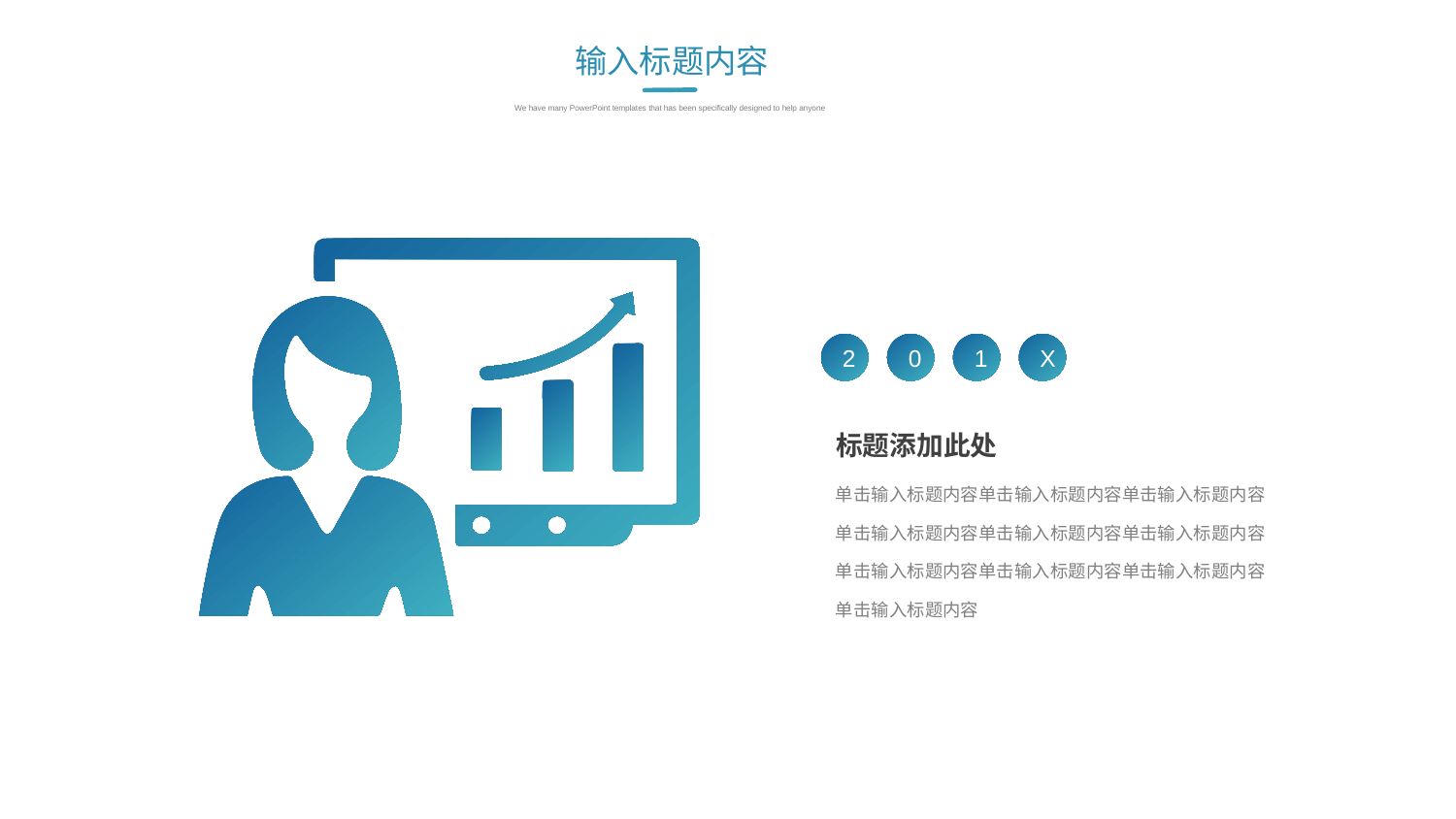

输入标题内容
We have many PowerPoint templates that has been specifically designed to help anyone

2
0
1
X
标题添加此处
单击输入标题内容单击输入标题内容单击输入标题内容单击输入标题内容单击输入标题内容单击输入标题内容单击输入标题内容单击输入标题内容单击输入标题内容单击输入标题内容